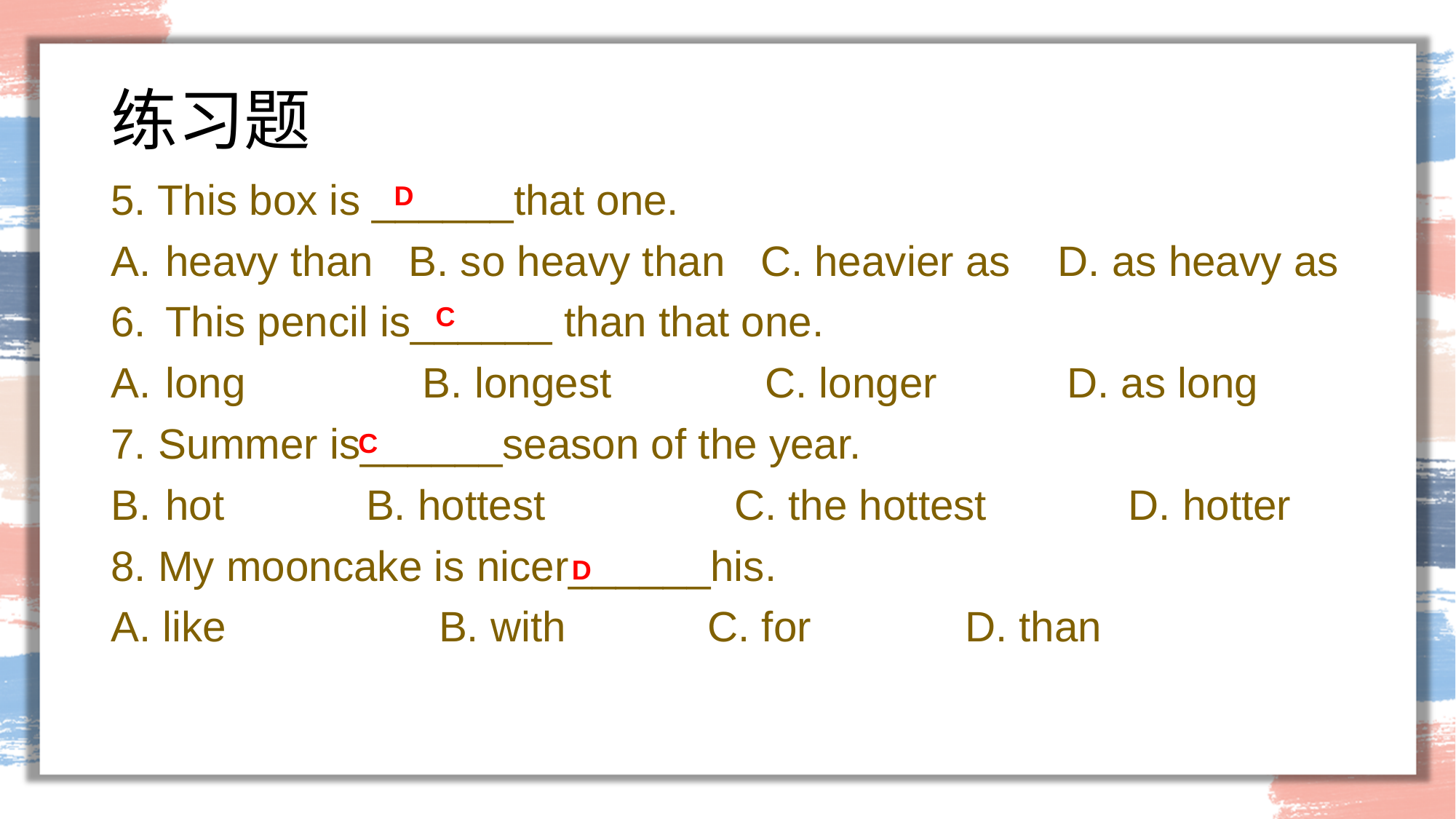

# 练习题
5. This box is ______that one.
heavy than   B. so heavy than   C. heavier as    D. as heavy as
This pencil is______ than that one.
long               B. longest             C. longer           D. as long
7. Summer is______season of the year.
hot            B. hottest                C. the hottest            D. hotter
8. My mooncake is nicer______his.
A. like                  B. with            C. for             D. than
D
C
C
D